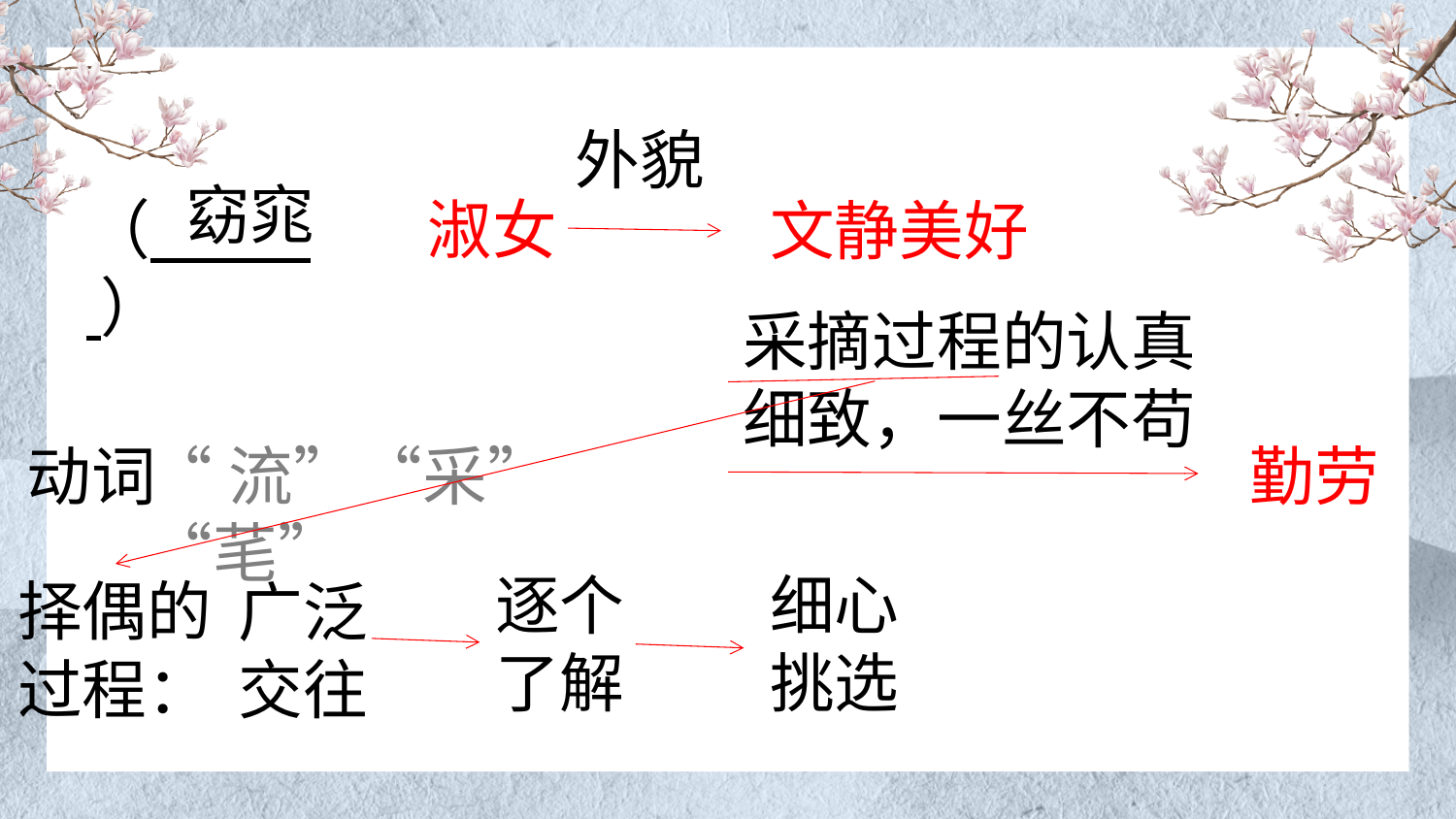

外貌
窈窕
（             ）
淑女
文静美好
采摘过程的认真细致，一丝不苟
“流”“采”“芼”
勤劳
动词
逐个了解
细心挑选
择偶的过程：
广泛交往
陆